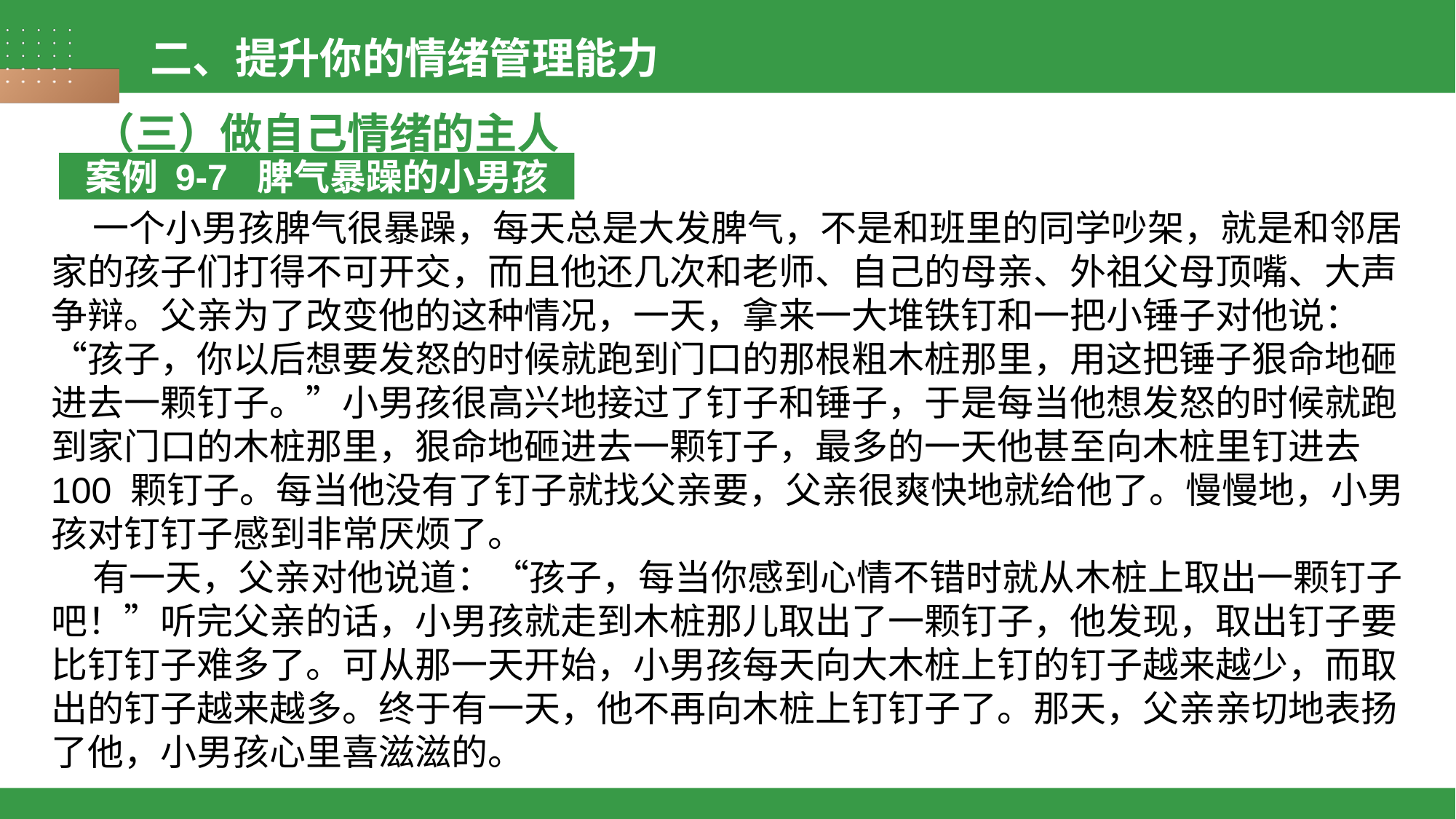

二、提升你的情绪管理能力
（三）做自己情绪的主人
案例 9-7  脾气暴躁的小男孩
    一个小男孩脾气很暴躁，每天总是大发脾气，不是和班里的同学吵架，就是和邻居家的孩子们打得不可开交，而且他还几次和老师、自己的母亲、外祖父母顶嘴、大声争辩。父亲为了改变他的这种情况，一天，拿来一大堆铁钉和一把小锤子对他说：“孩子，你以后想要发怒的时候就跑到门口的那根粗木桩那里，用这把锤子狠命地砸进去一颗钉子。”小男孩很高兴地接过了钉子和锤子，于是每当他想发怒的时候就跑到家门口的木桩那里，狠命地砸进去一颗钉子，最多的一天他甚至向木桩里钉进去 100 颗钉子。每当他没有了钉子就找父亲要，父亲很爽快地就给他了。慢慢地，小男孩对钉钉子感到非常厌烦了。
    有一天，父亲对他说道：“孩子，每当你感到心情不错时就从木桩上取出一颗钉子吧！”听完父亲的话，小男孩就走到木桩那儿取出了一颗钉子，他发现，取出钉子要比钉钉子难多了。可从那一天开始，小男孩每天向大木桩上钉的钉子越来越少，而取出的钉子越来越多。终于有一天，他不再向木桩上钉钉子了。那天，父亲亲切地表扬了他，小男孩心里喜滋滋的。